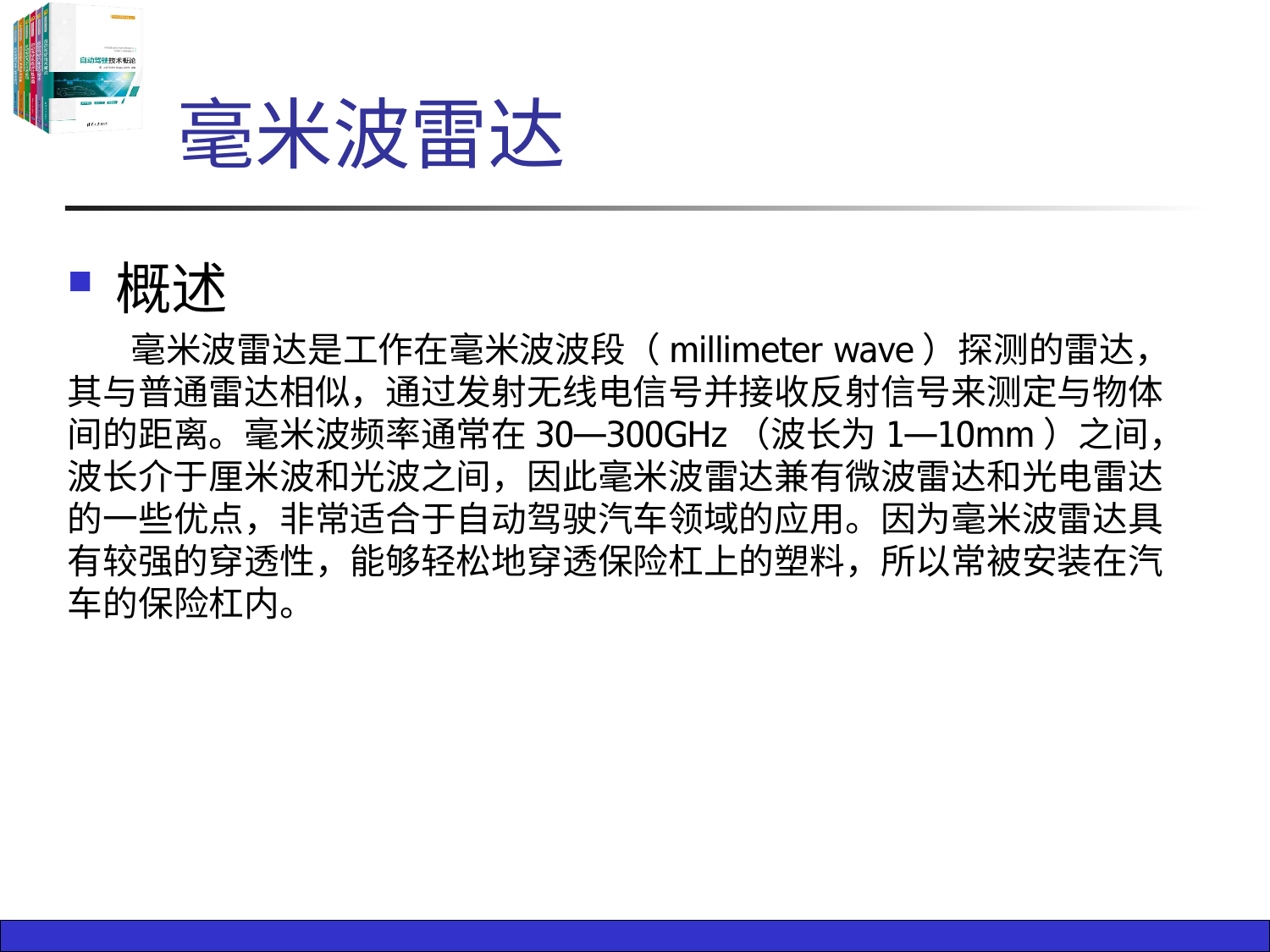

# 毫米波雷达
概述
       毫米波雷达是工作在毫米波波段（millimeter wave）探测的雷达，其与普通雷达相似，通过发射无线电信号并接收反射信号来测定与物体间的距离。毫米波频率通常在30—300GHz（波长为1—10mm）之间，波长介于厘米波和光波之间，因此毫米波雷达兼有微波雷达和光电雷达的一些优点，非常适合于自动驾驶汽车领域的应用。因为毫米波雷达具有较强的穿透性，能够轻松地穿透保险杠上的塑料，所以常被安装在汽车的保险杠内。